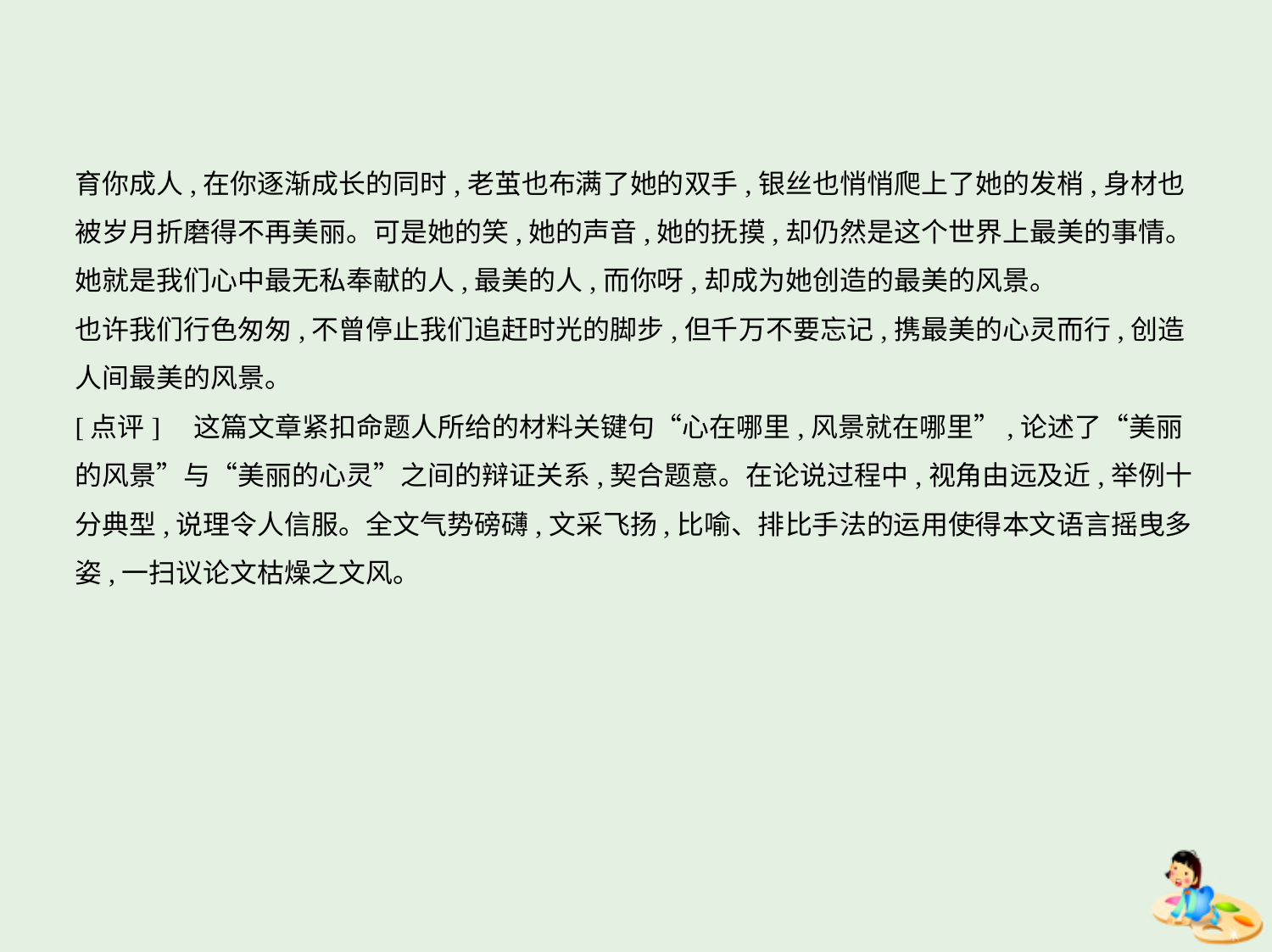

育你成人,在你逐渐成长的同时,老茧也布满了她的双手,银丝也悄悄爬上了她的发梢,身材也
被岁月折磨得不再美丽。可是她的笑,她的声音,她的抚摸,却仍然是这个世界上最美的事情。
她就是我们心中最无私奉献的人,最美的人,而你呀,却成为她创造的最美的风景。
也许我们行色匆匆,不曾停止我们追赶时光的脚步,但千万不要忘记,携最美的心灵而行,创造
人间最美的风景。
[点评]　这篇文章紧扣命题人所给的材料关键句“心在哪里,风景就在哪里”,论述了“美丽
的风景”与“美丽的心灵”之间的辩证关系,契合题意。在论说过程中,视角由远及近,举例十
分典型,说理令人信服。全文气势磅礴,文采飞扬,比喻、排比手法的运用使得本文语言摇曳多
姿,一扫议论文枯燥之文风。